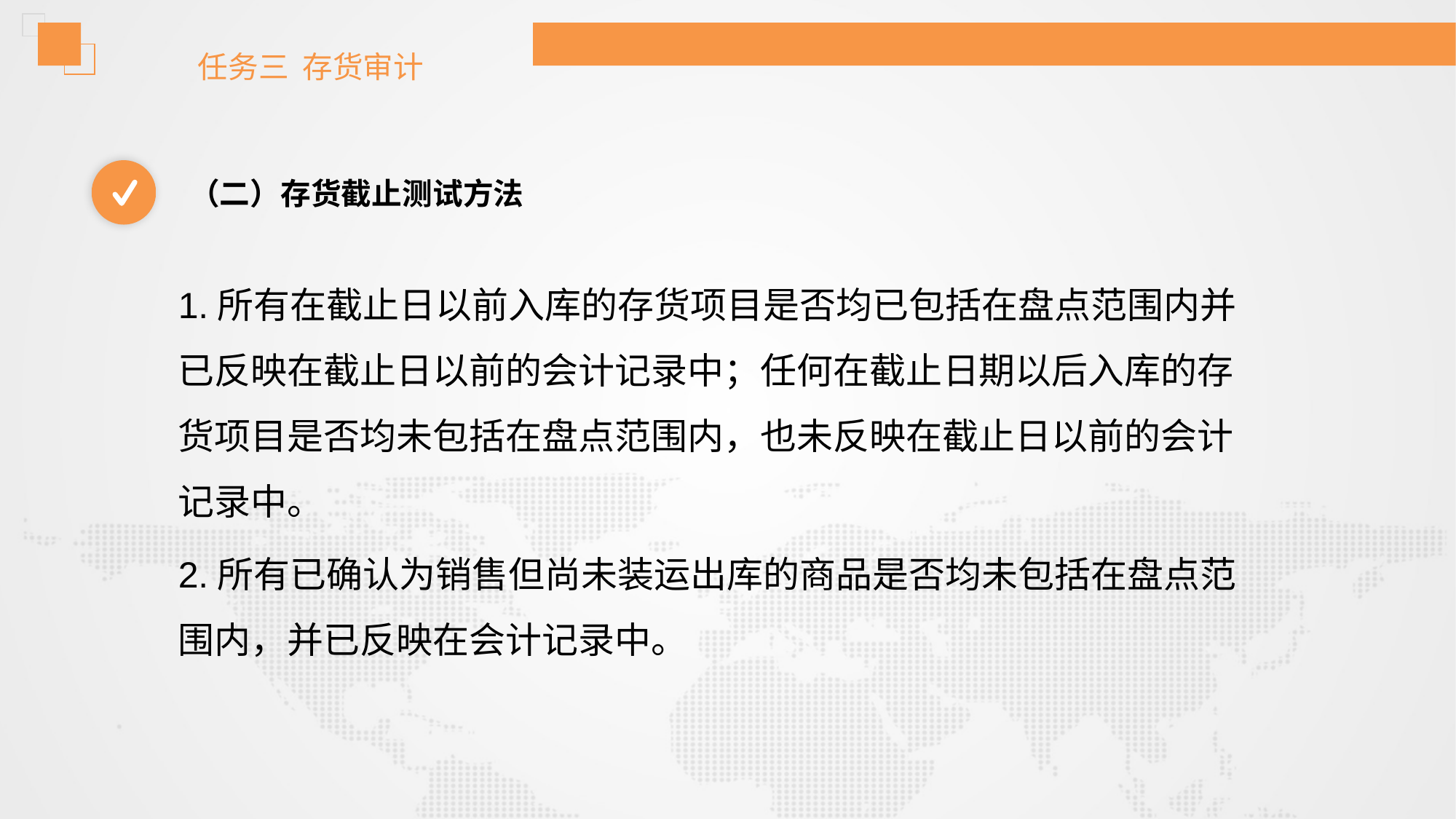

任务三  存货审计

（二）存货截止测试方法

1.所有在截止日以前入库的存货项目是否均已包括在盘点范围内并已反映在截止日以前的会计记录中；任何在截止日期以后入库的存货项目是否均未包括在盘点范围内，也未反映在截止日以前的会计记录中。
2.所有已确认为销售但尚未装运出库的商品是否均未包括在盘点范围内，并已反映在会计记录中。